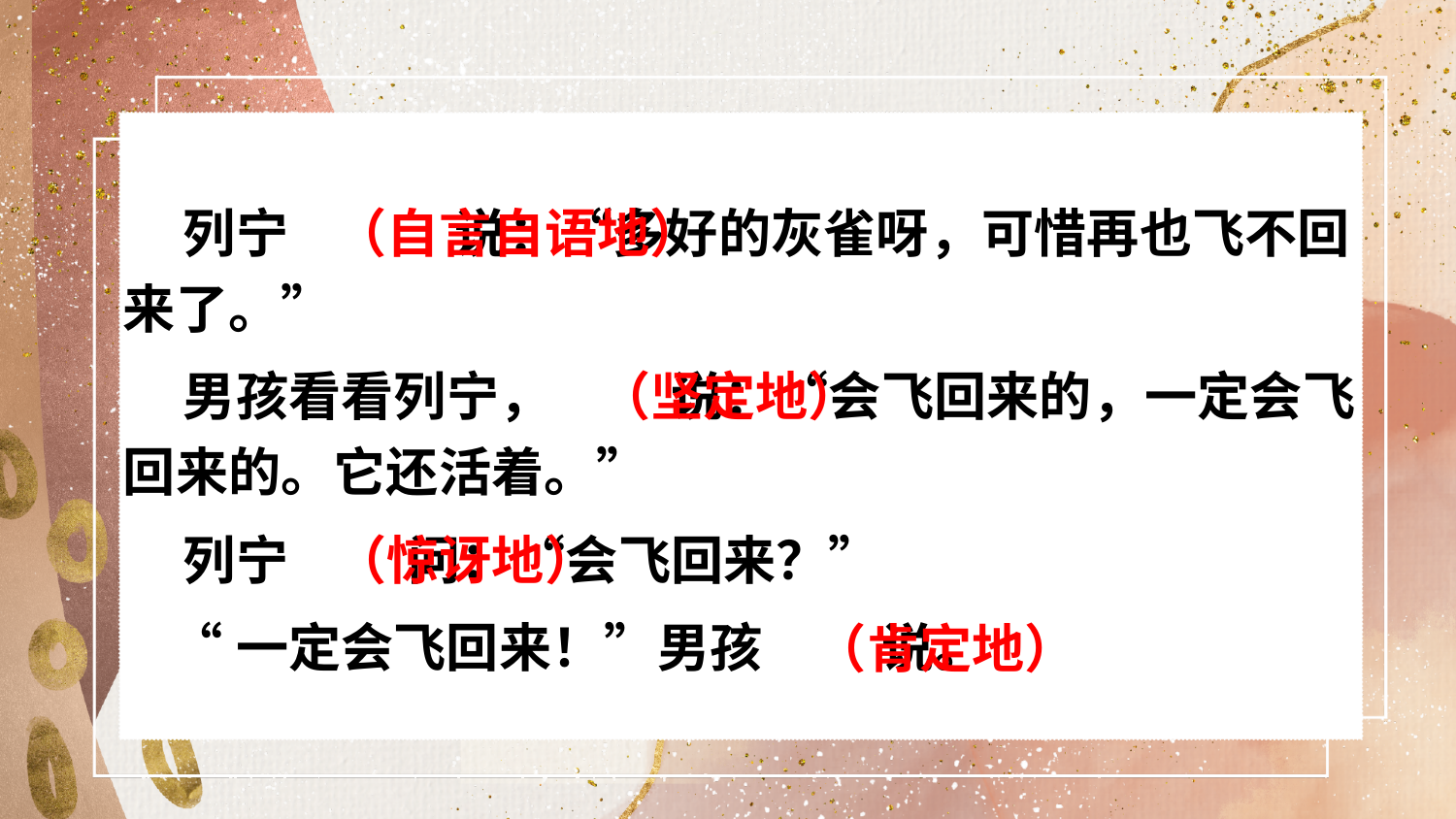

列宁              说：“多好的灰雀呀，可惜再也飞不回来了。”
    男孩看看列宁，          说：“会飞回来的，一定会飞回来的。它还活着。”
    列宁          问：“会飞回来？”
    “一定会飞回来！”男孩          说。
（自言自语地）
（坚定地）
（惊讶地）
（肯定地）